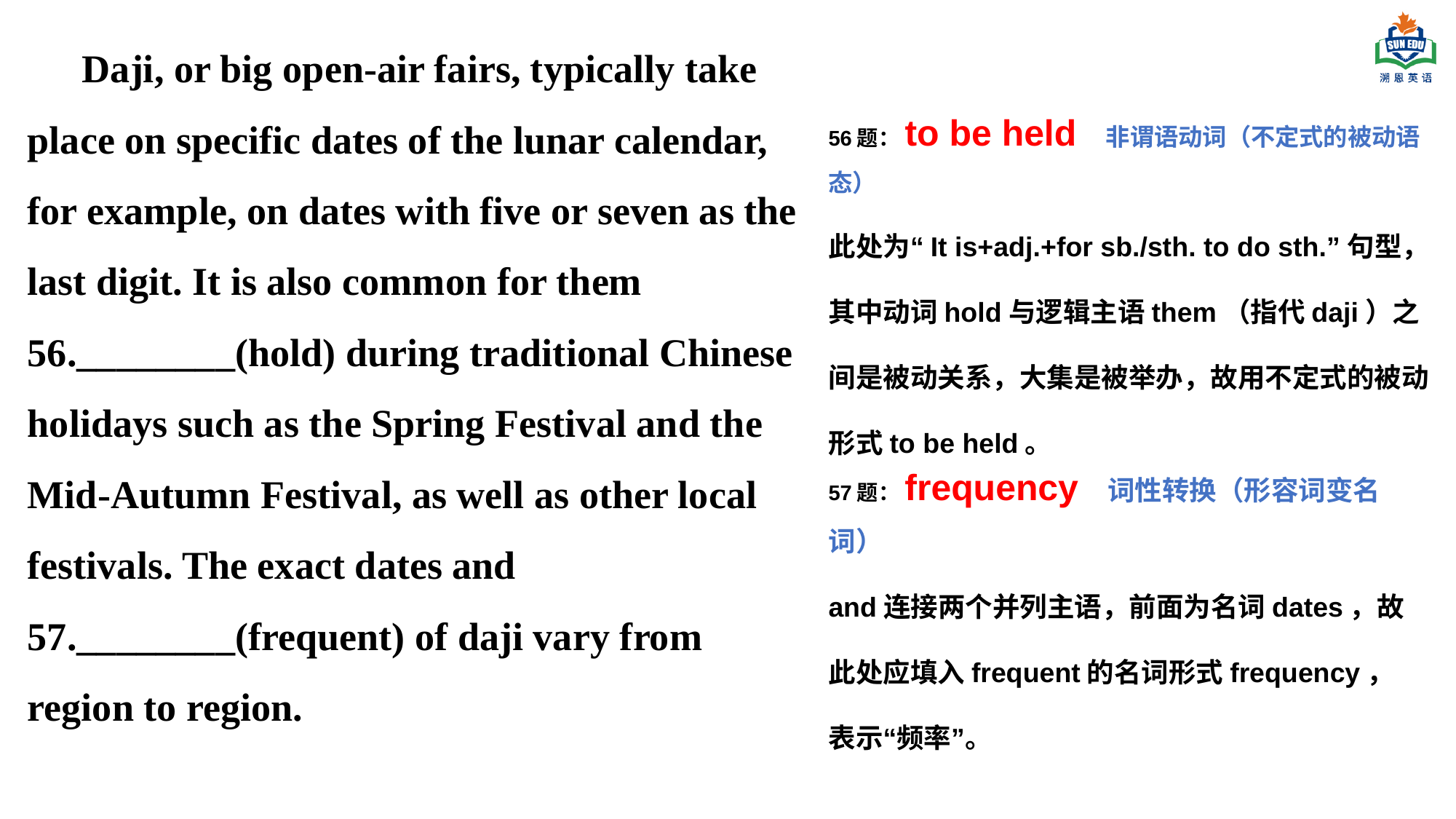

Daji, or big open-air fairs, typically take place on specific dates of the lunar calendar, for example, on dates with five or seven as the last digit. It is also common for them 56.________(hold) during traditional Chinese holidays such as the Spring Festival and the Mid-Autumn Festival, as well as other local festivals. The exact dates and 57.________(frequent) of daji vary from region to region.
56题：to be held  非谓语动词（不定式的被动语态）
此处为“It is+adj.+for sb./sth. to do sth.”句型，其中动词hold与逻辑主语them（指代daji）之间是被动关系，大集是被举办，故用不定式的被动形式to be held。
57题：frequency  词性转换（形容词变名词）
and连接两个并列主语，前面为名词dates，故此处应填入frequent的名词形式frequency，表示“频率”。